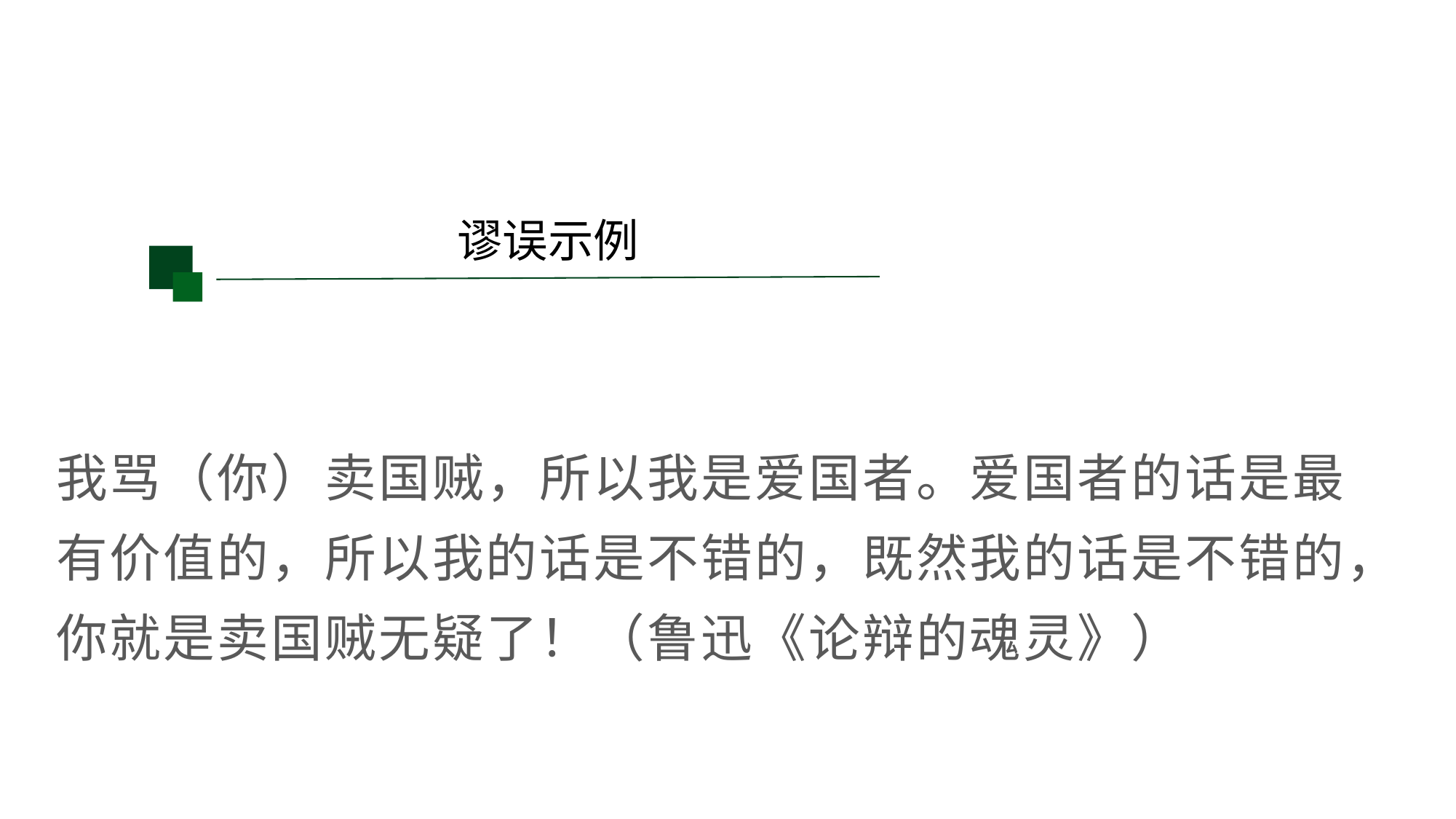

谬误示例

我骂（你）卖国贼，所以我是爱国者。爱国者的话是最有价值的，所以我的话是不错的，既然我的话是不错的，你就是卖国贼无疑了！（鲁迅《论辩的魂灵》）